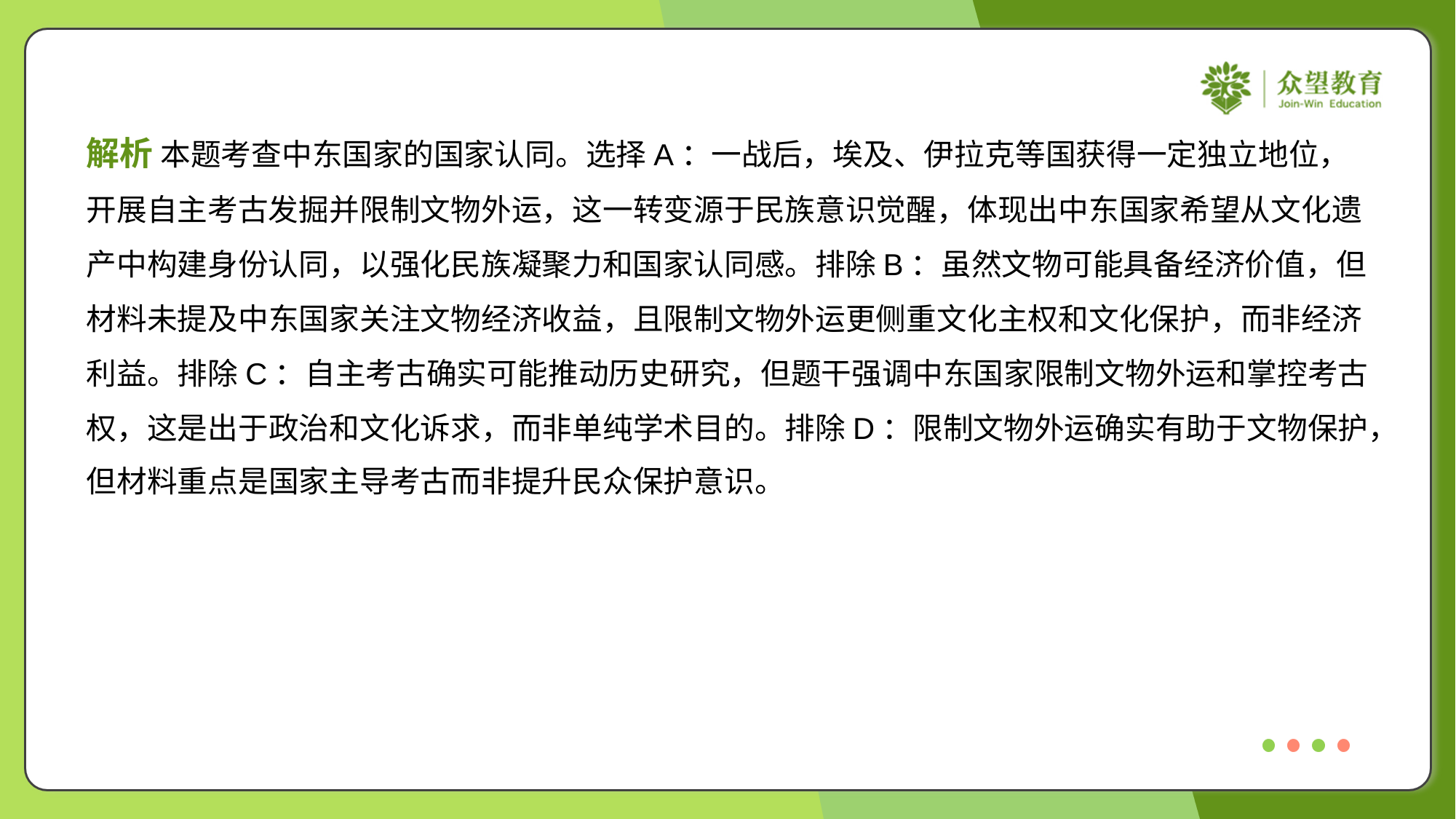

解析 本题考查中东国家的国家认同。选择A：一战后，埃及、伊拉克等国获得一定独立地位，
开展自主考古发掘并限制文物外运，这一转变源于民族意识觉醒，体现出中东国家希望从文化遗
产中构建身份认同，以强化民族凝聚力和国家认同感。排除B：虽然文物可能具备经济价值，但
材料未提及中东国家关注文物经济收益，且限制文物外运更侧重文化主权和文化保护，而非经济
利益。排除C：自主考古确实可能推动历史研究，但题干强调中东国家限制文物外运和掌控考古
权，这是出于政治和文化诉求，而非单纯学术目的。排除D：限制文物外运确实有助于文物保护，
但材料重点是国家主导考古而非提升民众保护意识。